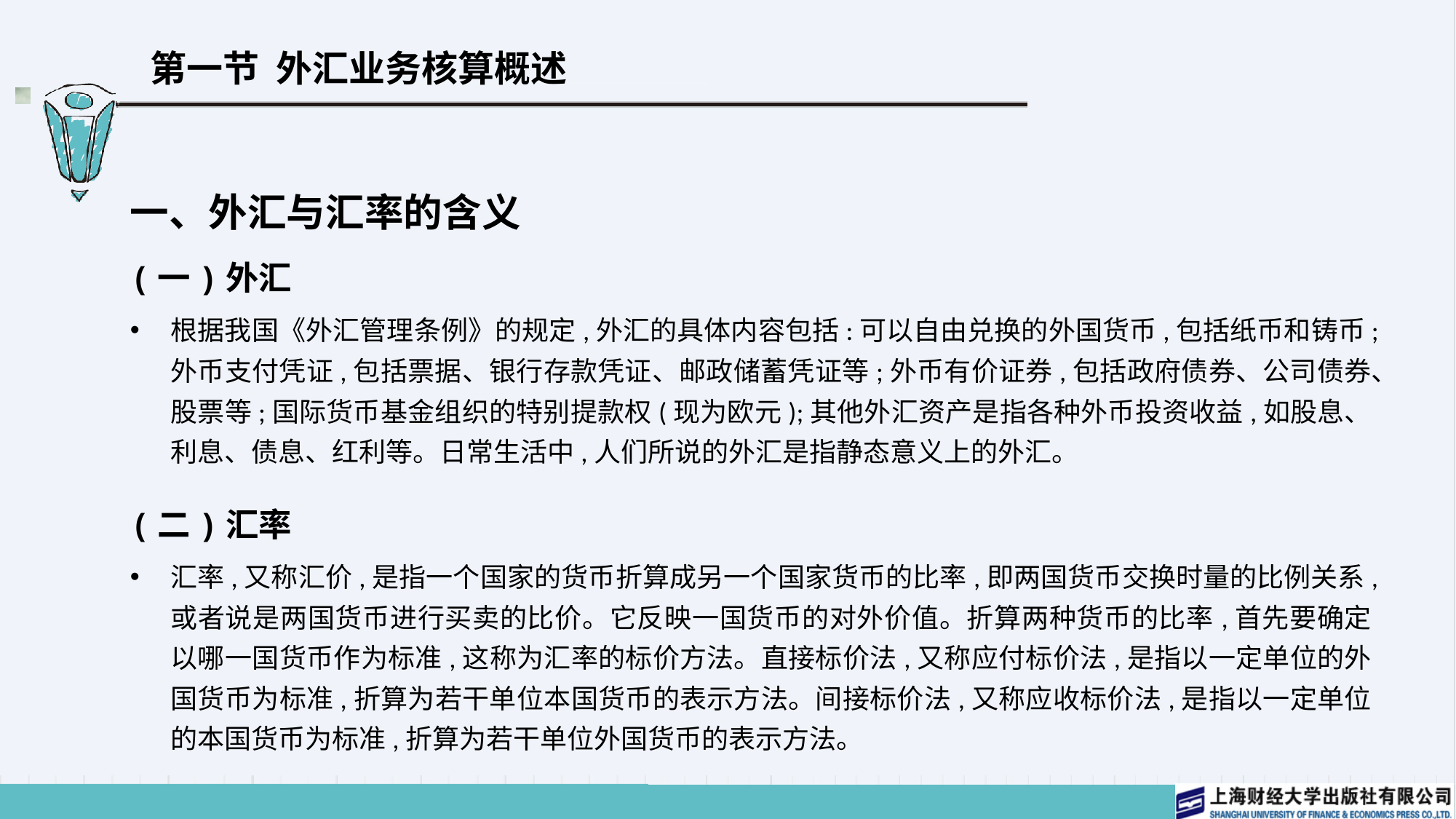

# 第一节  外汇业务核算概述
一、外汇与汇率的含义
(一)外汇
根据我国《外汇管理条例》的规定,外汇的具体内容包括:可以自由兑换的外国货币,包括纸币和铸币;外币支付凭证,包括票据、银行存款凭证、邮政储蓄凭证等;外币有价证券,包括政府债券、公司债券、股票等;国际货币基金组织的特别提款权(现为欧元);其他外汇资产是指各种外币投资收益,如股息、利息、债息、红利等。日常生活中,人们所说的外汇是指静态意义上的外汇。
(二)汇率
汇率,又称汇价,是指一个国家的货币折算成另一个国家货币的比率,即两国货币交换时量的比例关系,或者说是两国货币进行买卖的比价。它反映一国货币的对外价值。折算两种货币的比率,首先要确定以哪一国货币作为标准,这称为汇率的标价方法。直接标价法,又称应付标价法,是指以一定单位的外国货币为标准,折算为若干单位本国货币的表示方法。间接标价法,又称应收标价法,是指以一定单位的本国货币为标准,折算为若干单位外国货币的表示方法。